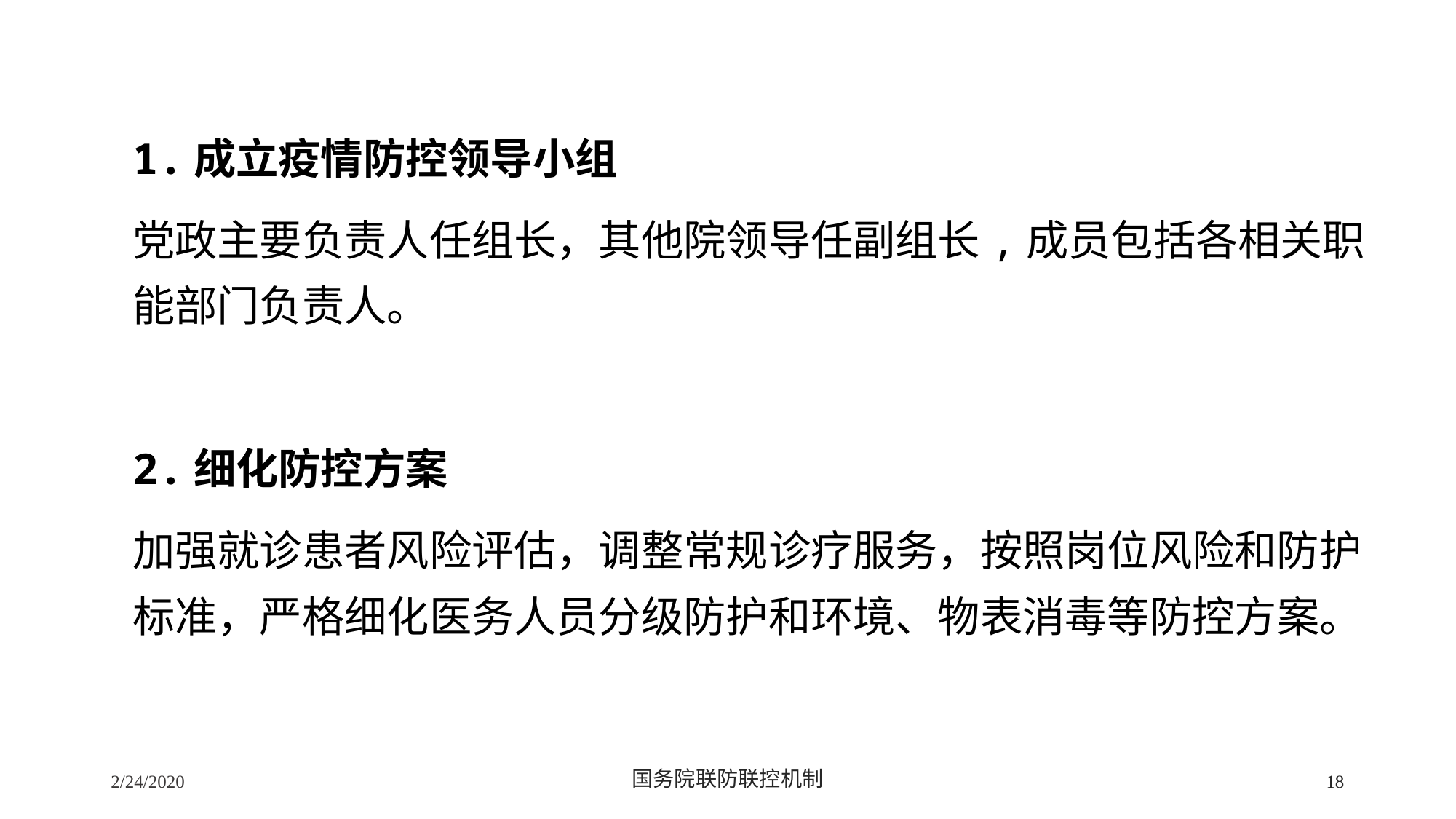

1.成立疫情防控领导小组
党政主要负责人任组长，其他院领导任副组长,成员包括各相关职能部门负责人。

2.细化防控方案
加强就诊患者风险评估，调整常规诊疗服务，按照岗位风险和防护标准，严格细化医务人员分级防护和环境、物表消毒等防控方案。
2/24/2020
国务院联防联控机制
18